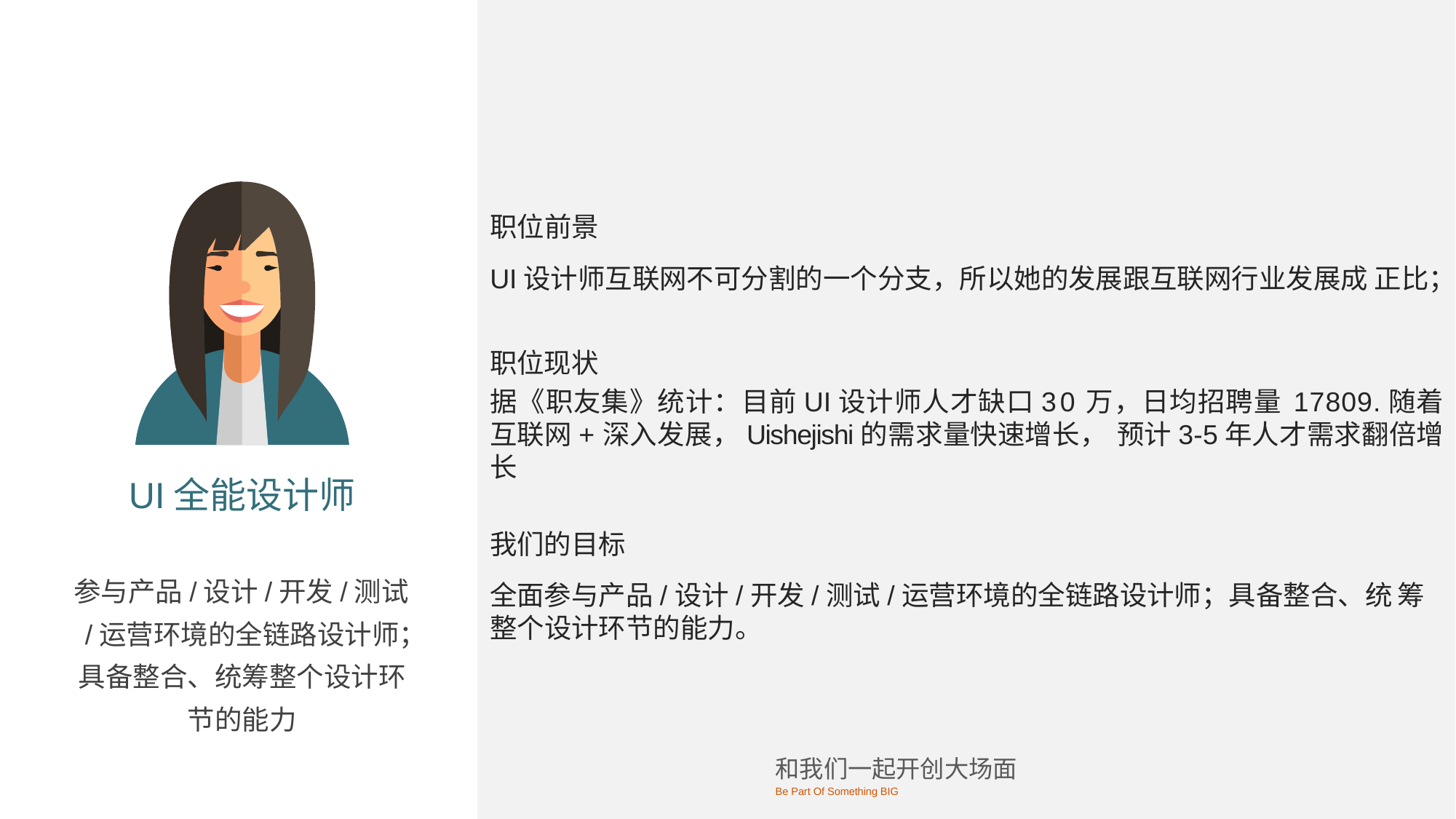

职位前景
UI设计师互联网不可分割的一个分支，所以她的发展跟互联网行业发展成 正比；

职位现状
据《职友集》统计：目前UI设计师人才缺口30万，日均招聘量 17809.随着互联网+深入发展，Uishejishi的需求量快速增长，  预计3-5年人才需求翻倍增长

我们的目标
全面参与产品/设计/开发/测试/运营环境的全链路设计师；具备整合、统 筹整个设计环节的能力。

UI全能设计师
参与产品/设计/开发/测试/运营环境的全链路设计师；具备整合、统筹整个设计环节的能力
和我们一起开创大场面
Be Part Of Something BIG